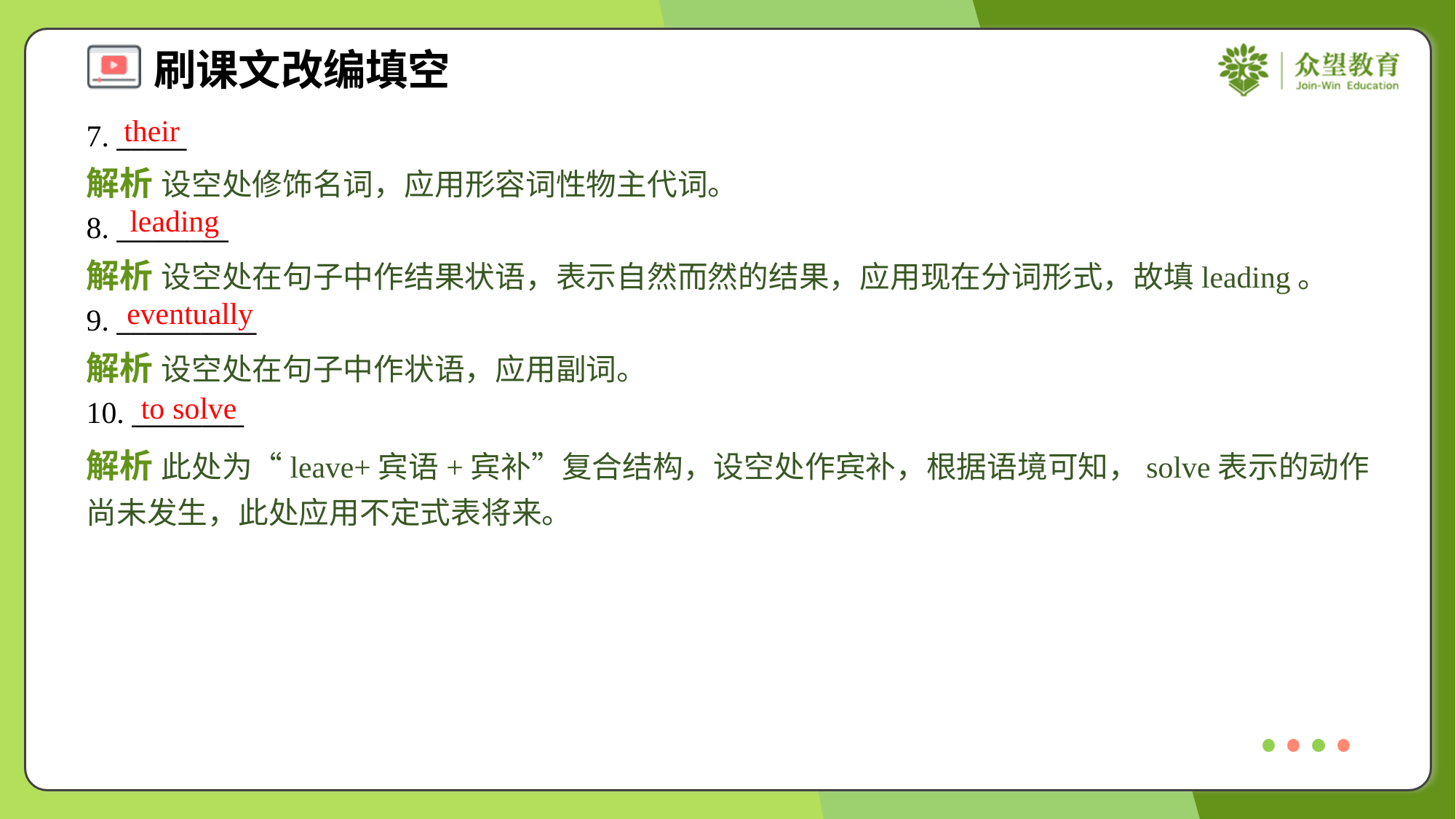

their
7. _____
解析 设空处修饰名词，应用形容词性物主代词。
leading
8. ________
解析 设空处在句子中作结果状语，表示自然而然的结果，应用现在分词形式，故填leading。
eventually
9. __________
解析 设空处在句子中作状语，应用副词。
to solve
10. ________
解析 此处为“leave+宾语+宾补”复合结构，设空处作宾补，根据语境可知，solve表示的动作尚未发生，此处应用不定式表将来。